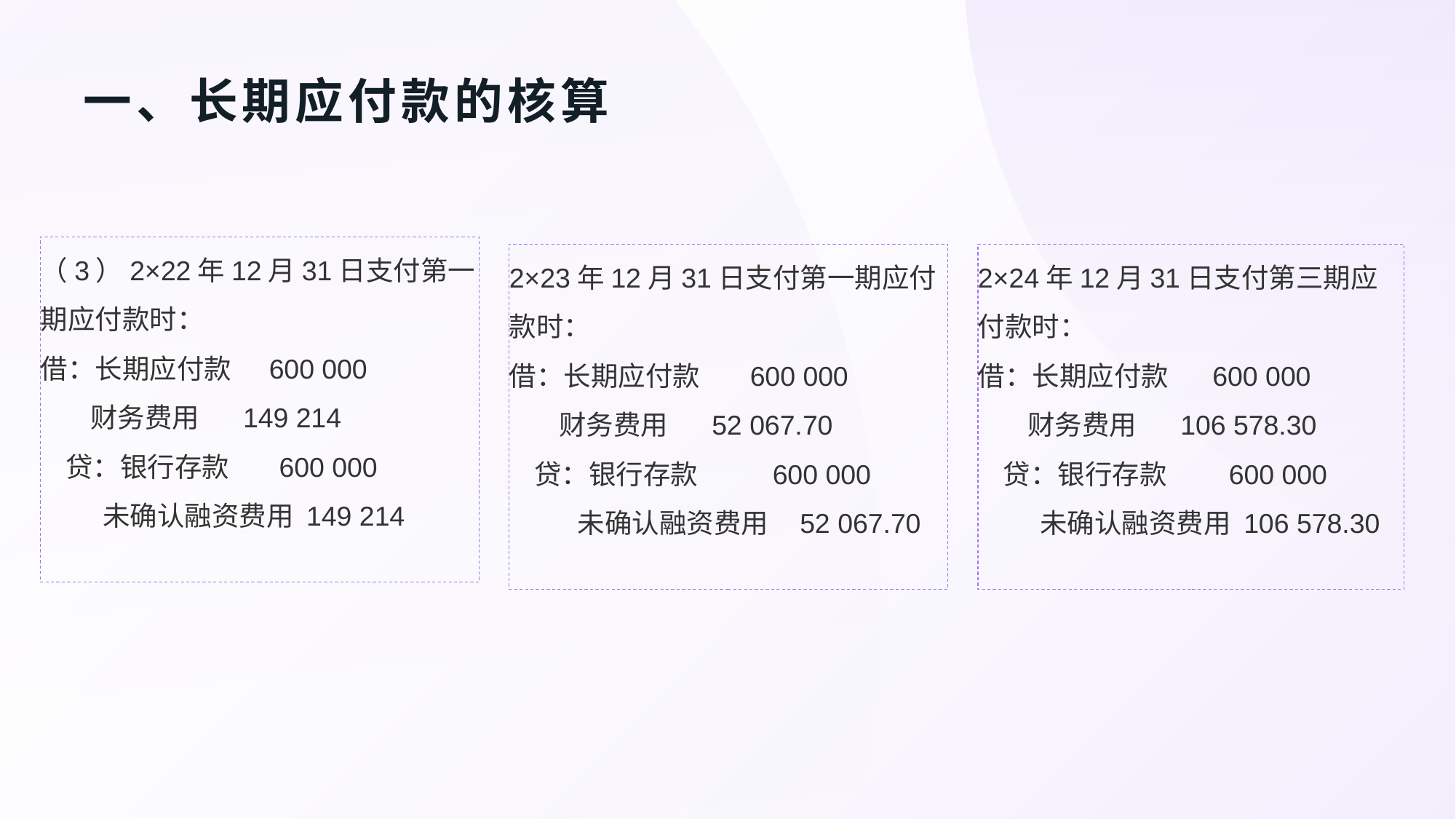

# 一、长期应付款的核算
（3）2×22年12月31日支付第一期应付款时：
借：长期应付款     600 000
       财务费用      149 214
   贷：银行存款       600 000
         未确认融资费用 149 214
2×23年12月31日支付第一期应付款时：
借：长期应付款       600 000
       财务费用      52 067.70
   贷：银行存款           600 000
          未确认融资费用    52 067.70
2×24年12月31日支付第三期应付款时：
借：长期应付款      600 000
       财务费用      106 578.30
   贷：银行存款         600 000
         未确认融资费用 106 578.30